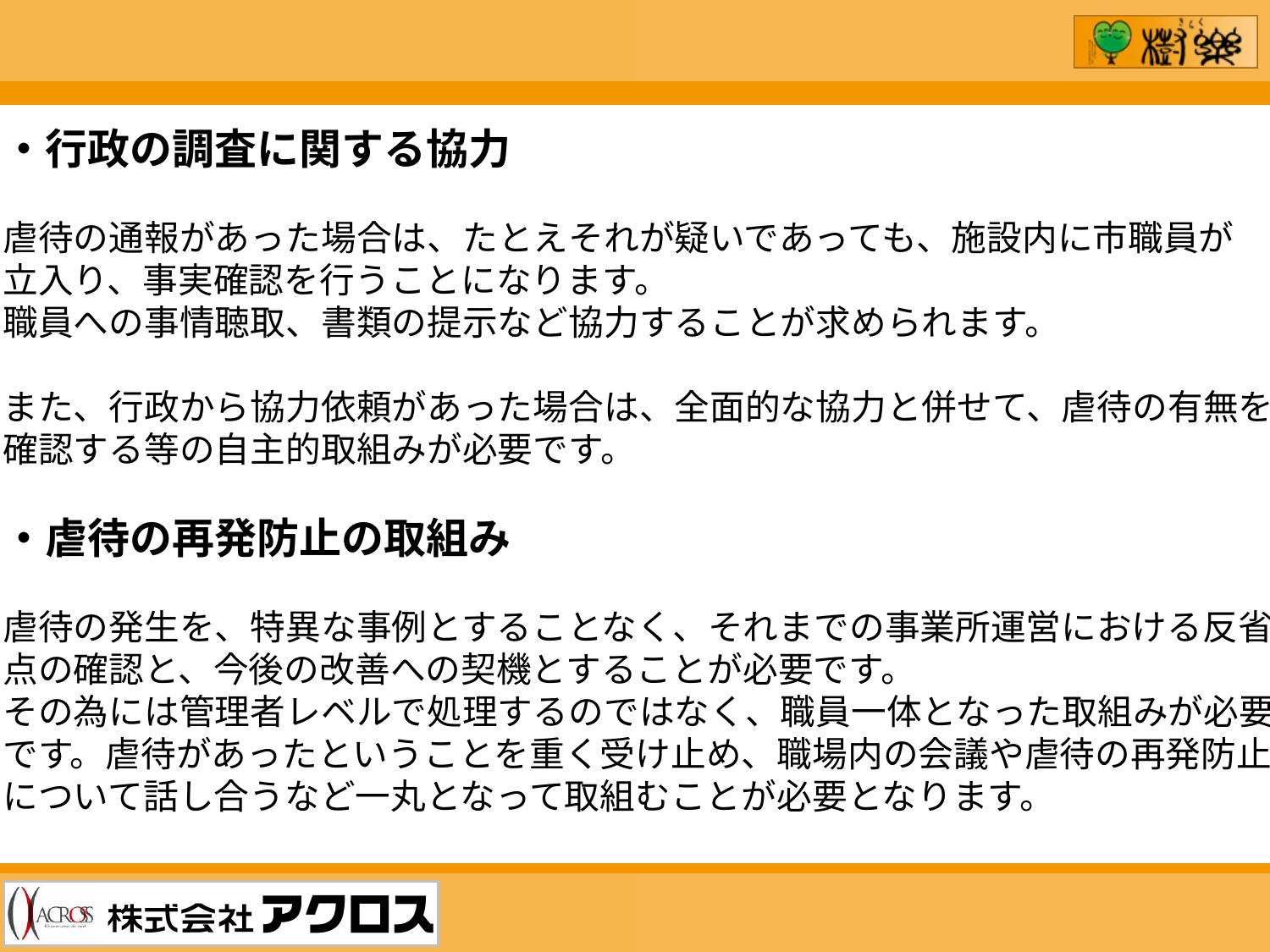

・行政の調査に関する協力

虐待の通報があった場合は、たとえそれが疑いであっても、施設内に市職員が
立入り、事実確認を行うことになります。
職員への事情聴取、書類の提示など協力することが求められます。

また、行政から協力依頼があった場合は、全面的な協力と併せて、虐待の有無を
確認する等の自主的取組みが必要です。

・虐待の再発防止の取組み

虐待の発生を、特異な事例とすることなく、それまでの事業所運営における反省
点の確認と、今後の改善への契機とすることが必要です。
その為には管理者レベルで処理するのではなく、職員一体となった取組みが必要
です。虐待があったということを重く受け止め、職場内の会議や虐待の再発防止
について話し合うなど一丸となって取組むことが必要となります。